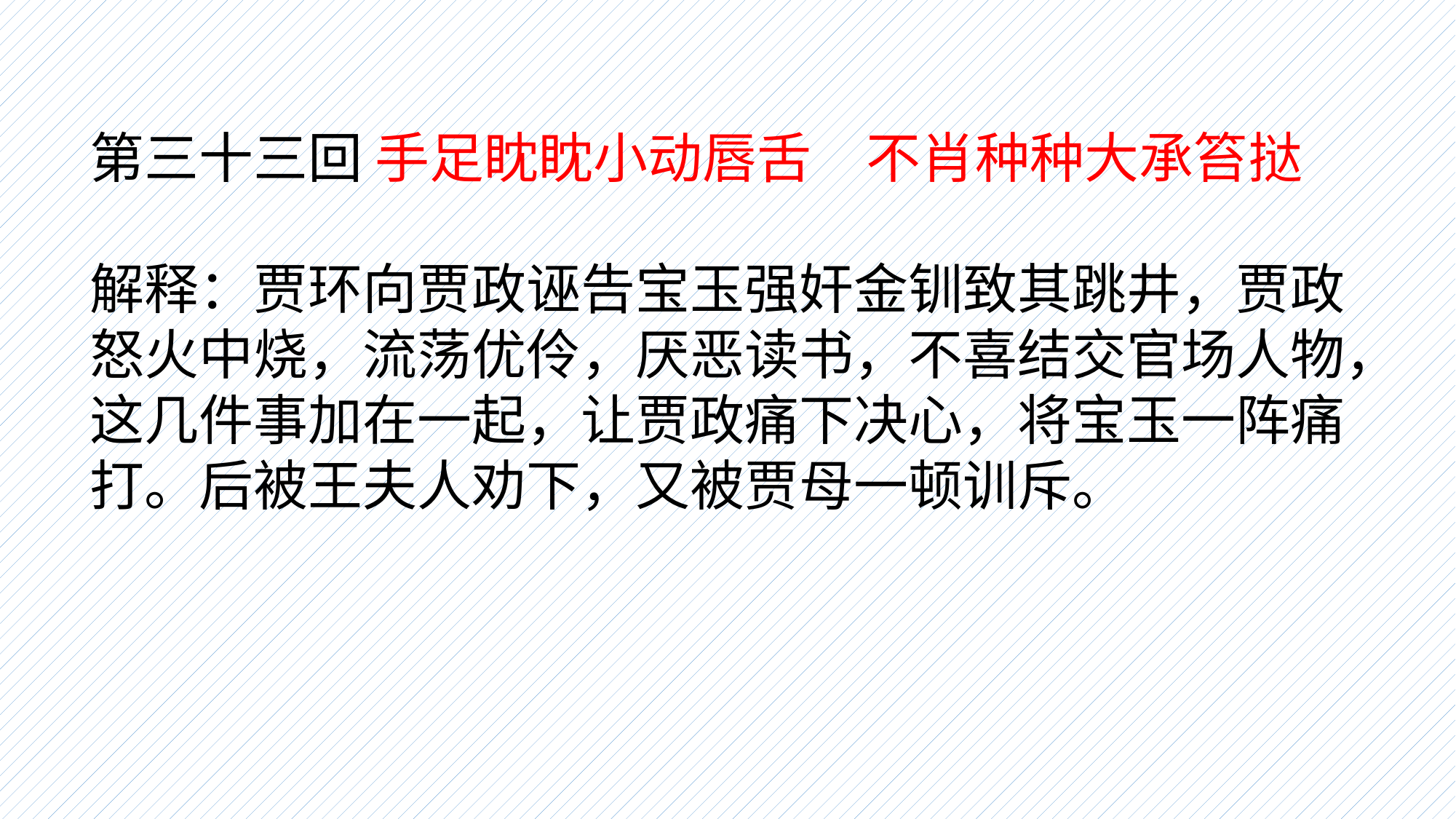

第三十三回 手足眈眈小动唇舌　不肖种种大承笞挞

解释：贾环向贾政诬告宝玉强奸金钏致其跳井，贾政怒火中烧，流荡优伶，厌恶读书，不喜结交官场人物，这几件事加在一起，让贾政痛下决心，将宝玉一阵痛打。后被王夫人劝下，又被贾母一顿训斥。